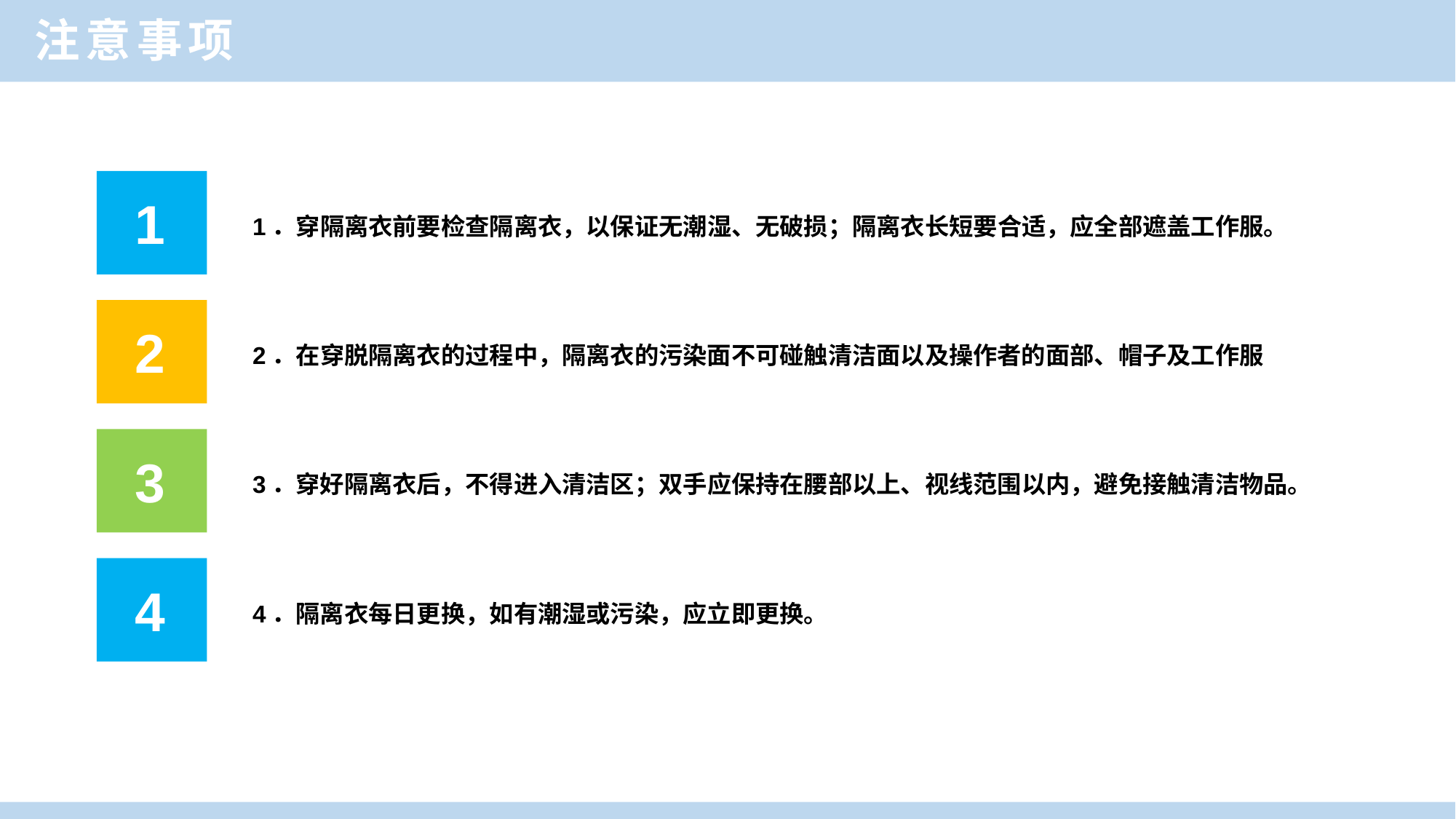

注意事项

1．穿隔离衣前要检查隔离衣，以保证无潮湿、无破损；隔离衣长短要合适，应全部遮盖工作服。
1

2．在穿脱隔离衣的过程中，隔离衣的污染面不可碰触清洁面以及操作者的面部、帽子及工作服
2

3．穿好隔离衣后，不得进入清洁区；双手应保持在腰部以上、视线范围以内，避免接触清洁物品。
3

4．隔离衣每日更换，如有潮湿或污染，应立即更换。
4